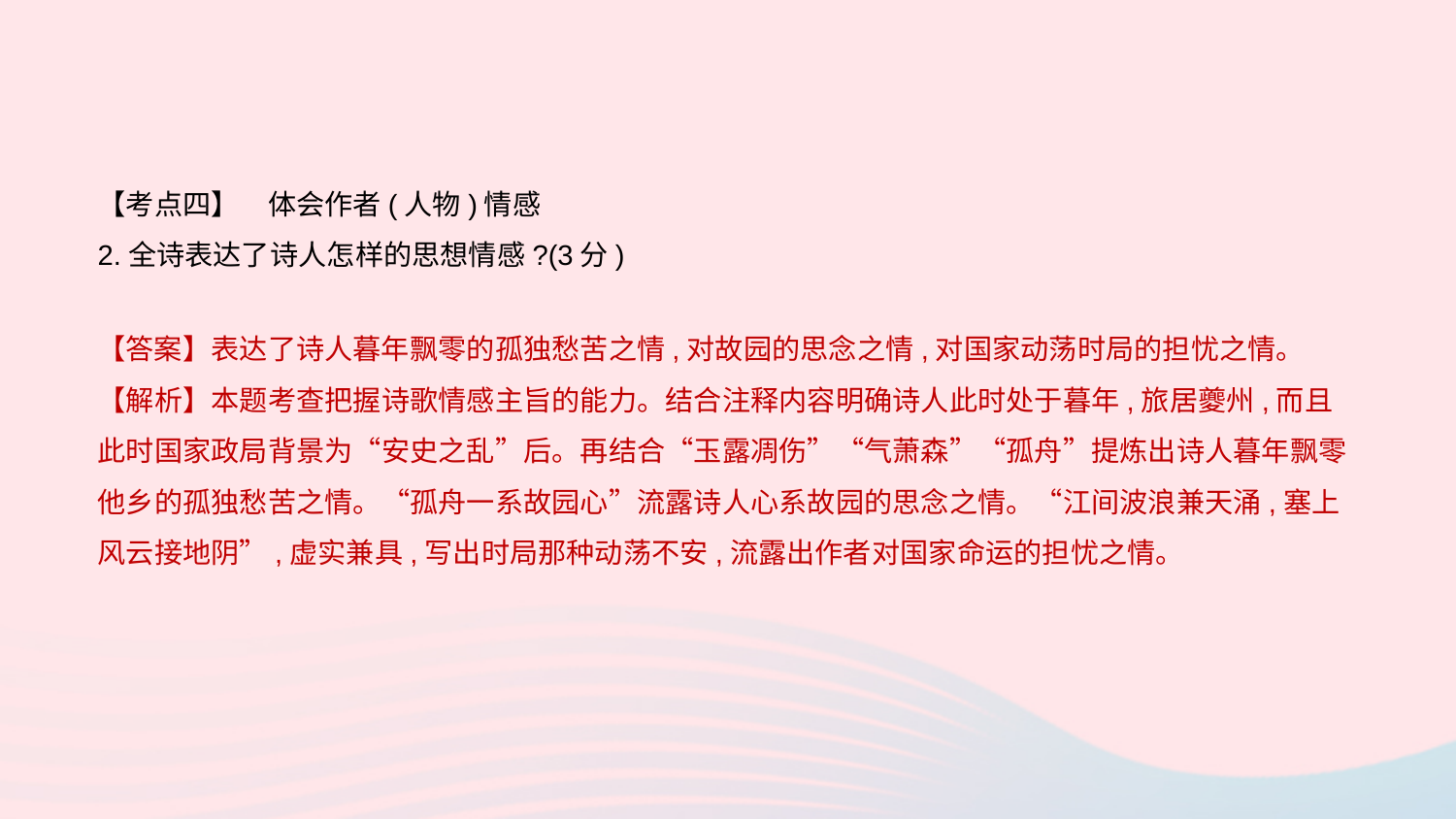

【考点四】　体会作者(人物)情感
2.全诗表达了诗人怎样的思想情感?(3分)
【答案】表达了诗人暮年飘零的孤独愁苦之情,对故园的思念之情,对国家动荡时局的担忧之情。
【解析】本题考查把握诗歌情感主旨的能力。结合注释内容明确诗人此时处于暮年,旅居夔州,而且此时国家政局背景为“安史之乱”后。再结合“玉露凋伤”“气萧森”“孤舟”提炼出诗人暮年飘零他乡的孤独愁苦之情。“孤舟一系故园心”流露诗人心系故园的思念之情。“江间波浪兼天涌,塞上风云接地阴”,虚实兼具,写出时局那种动荡不安,流露出作者对国家命运的担忧之情。